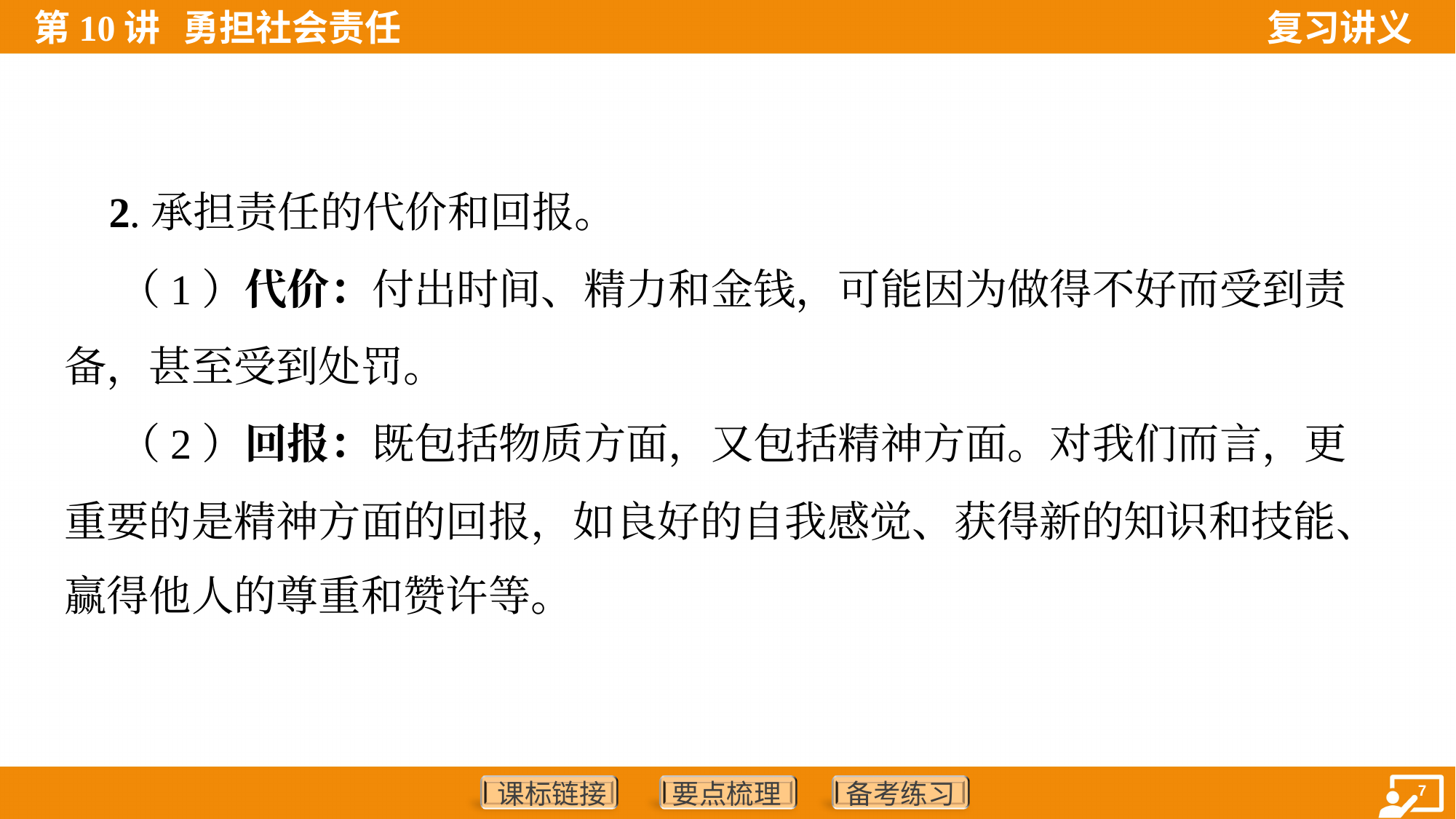

2.承担责任的代价和回报。
    （1）代价：付出时间、精力和金钱，可能因为做得不好而受到责
备，甚至受到处罚。
    （2）回报：既包括物质方面，又包括精神方面。对我们而言，更
重要的是精神方面的回报，如良好的自我感觉、获得新的知识和技能、
赢得他人的尊重和赞许等。